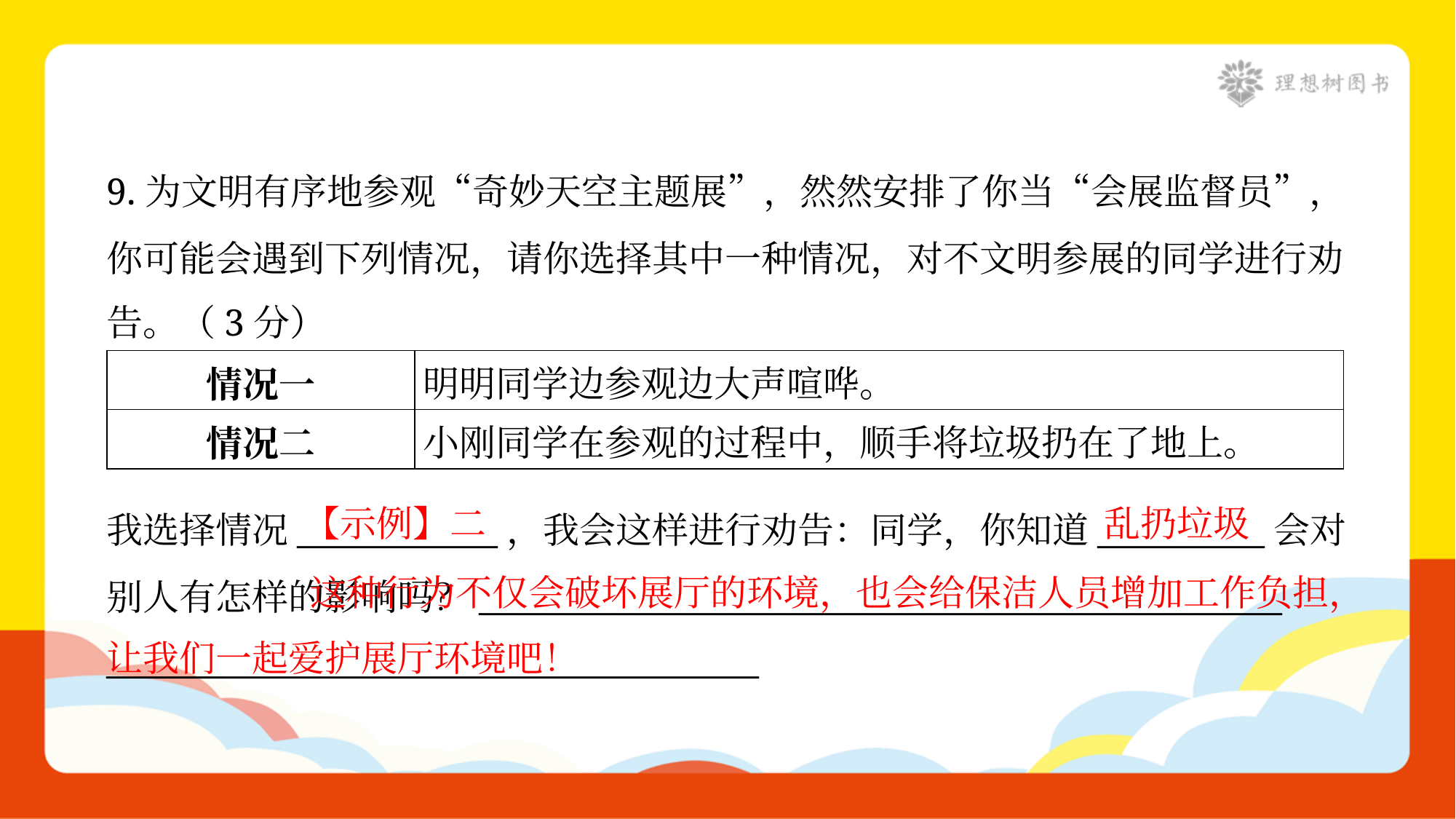

9.为文明有序地参观“奇妙天空主题展”，然然安排了你当“会展监督员”，
你可能会遇到下列情况，请你选择其中一种情况，对不文明参展的同学进行劝
告。（3分）
| 情况一 | 明明同学边参观边大声喧哗。 |
| --- | --- |
| 情况二 | 小刚同学在参观的过程中，顺手将垃圾扔在了地上。 |
【示例】二
乱扔垃圾
我选择情况____________，我会这样进行劝告：同学，你知道__________会对
别人有怎样的影响吗？________________________________________________
_______________________________________
                     这种行为不仅会破坏展厅的环境，也会给保洁人员增加工作负担，让我们一起爱护展厅环境吧！